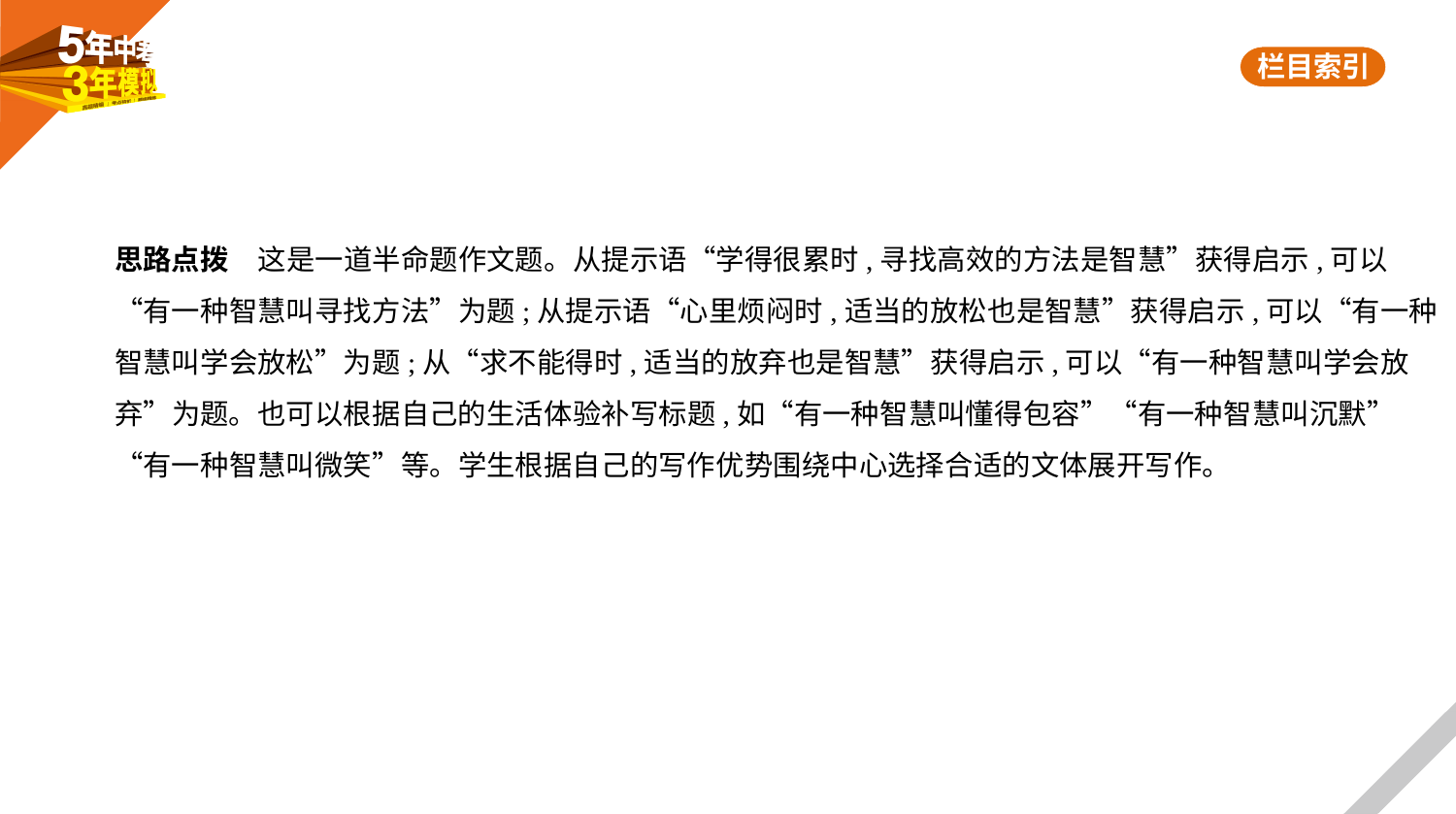

思路点拨　这是一道半命题作文题。从提示语“学得很累时,寻找高效的方法是智慧”获得启示,可以
“有一种智慧叫寻找方法”为题;从提示语“心里烦闷时,适当的放松也是智慧”获得启示,可以“有一种
智慧叫学会放松”为题;从“求不能得时,适当的放弃也是智慧”获得启示,可以“有一种智慧叫学会放
弃”为题。也可以根据自己的生活体验补写标题,如“有一种智慧叫懂得包容”“有一种智慧叫沉默”
“有一种智慧叫微笑”等。学生根据自己的写作优势围绕中心选择合适的文体展开写作。